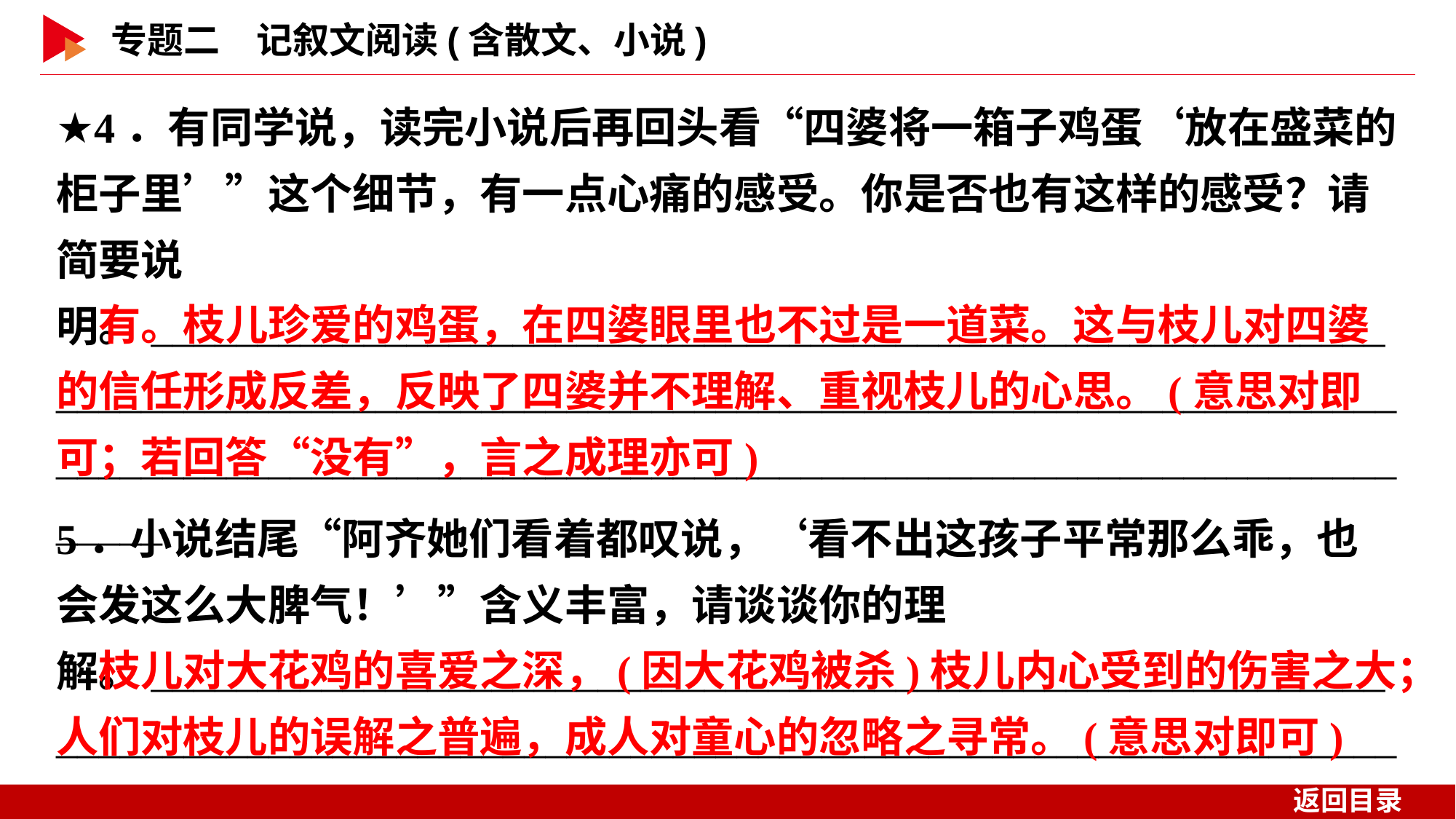

★4．有同学说，读完小说后再回头看“四婆将一箱子鸡蛋‘放在盛菜的柜子里’”这个细节，有一点心痛的感受。你是否也有这样的感受？请简要说明。_____________________________________________________________________________________________________________________________________________________________________________________________
　有。枝儿珍爱的鸡蛋，在四婆眼里也不过是一道菜。这与枝儿对四婆的信任形成反差，反映了四婆并不理解、重视枝儿的心思。(意思对即可；若回答“没有”，言之成理亦可)
5．小说结尾“阿齐她们看着都叹说，‘看不出这孩子平常那么乖，也会发这么大脾气！’”含义丰富，请谈谈你的理解。______________________________________________________________________________________________________________________________
　枝儿对大花鸡的喜爱之深，(因大花鸡被杀)枝儿内心受到的伤害之大；人们对枝儿的误解之普遍，成人对童心的忽略之寻常。(意思对即可)